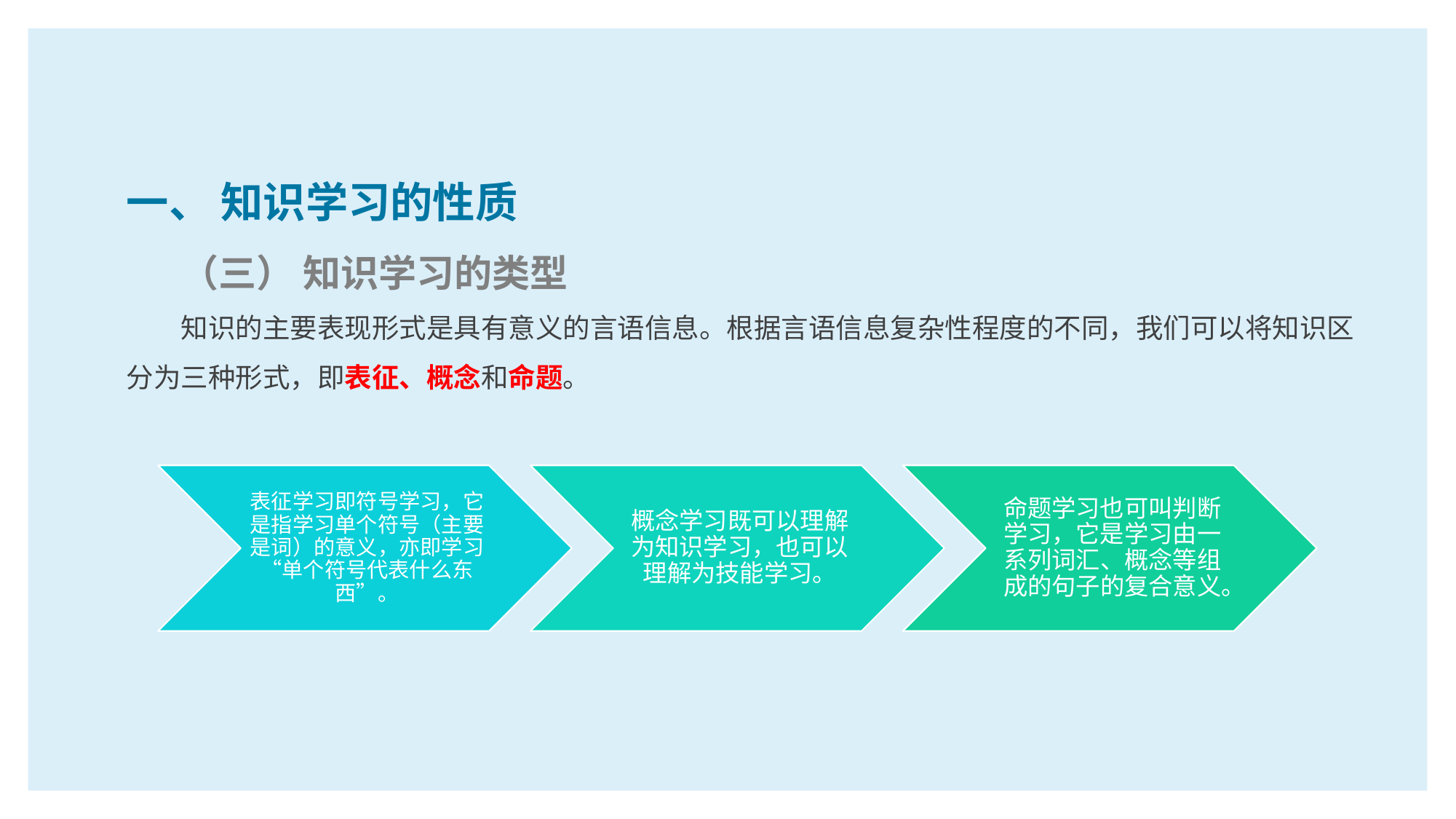

一、 知识学习的性质
（三） 知识学习的类型
知识的主要表现形式是具有意义的言语信息。根据言语信息复杂性程度的不同，我们可以将知识区分为三种形式，即表征、概念和命题。
表征学习即符号学习，它是指学习单个符号（主要是词）的意义，亦即学习“单个符号代表什么东西”。
概念学习既可以理解为知识学习，也可以理解为技能学习。
命题学习也可叫判断学习，它是学习由一系列词汇、概念等组成的句子的复合意义。